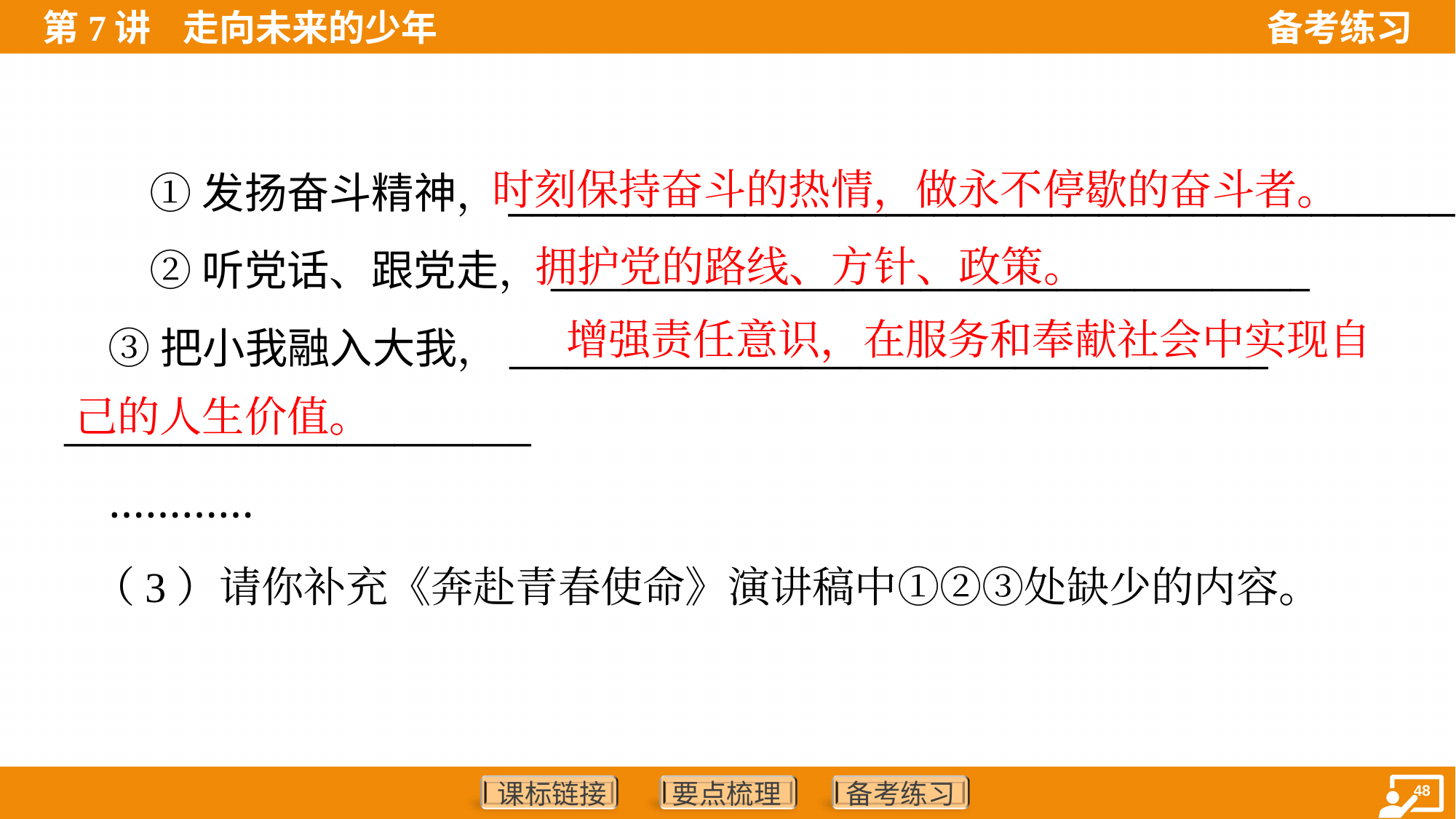

时刻保持奋斗的热情，做永不停歇的奋斗者。
①发扬奋斗精神，_________________________________________
②听党话、跟党走，_______________________________________
    ③把小我融入大我，_______________________________________
________________________
    …………
拥护党的路线、方针、政策。
                                              增强责任意识，在服务和奉献社会中实现自
 己的人生价值。
（3）请你补充《奔赴青春使命》演讲稿中①②③处缺少的内容。